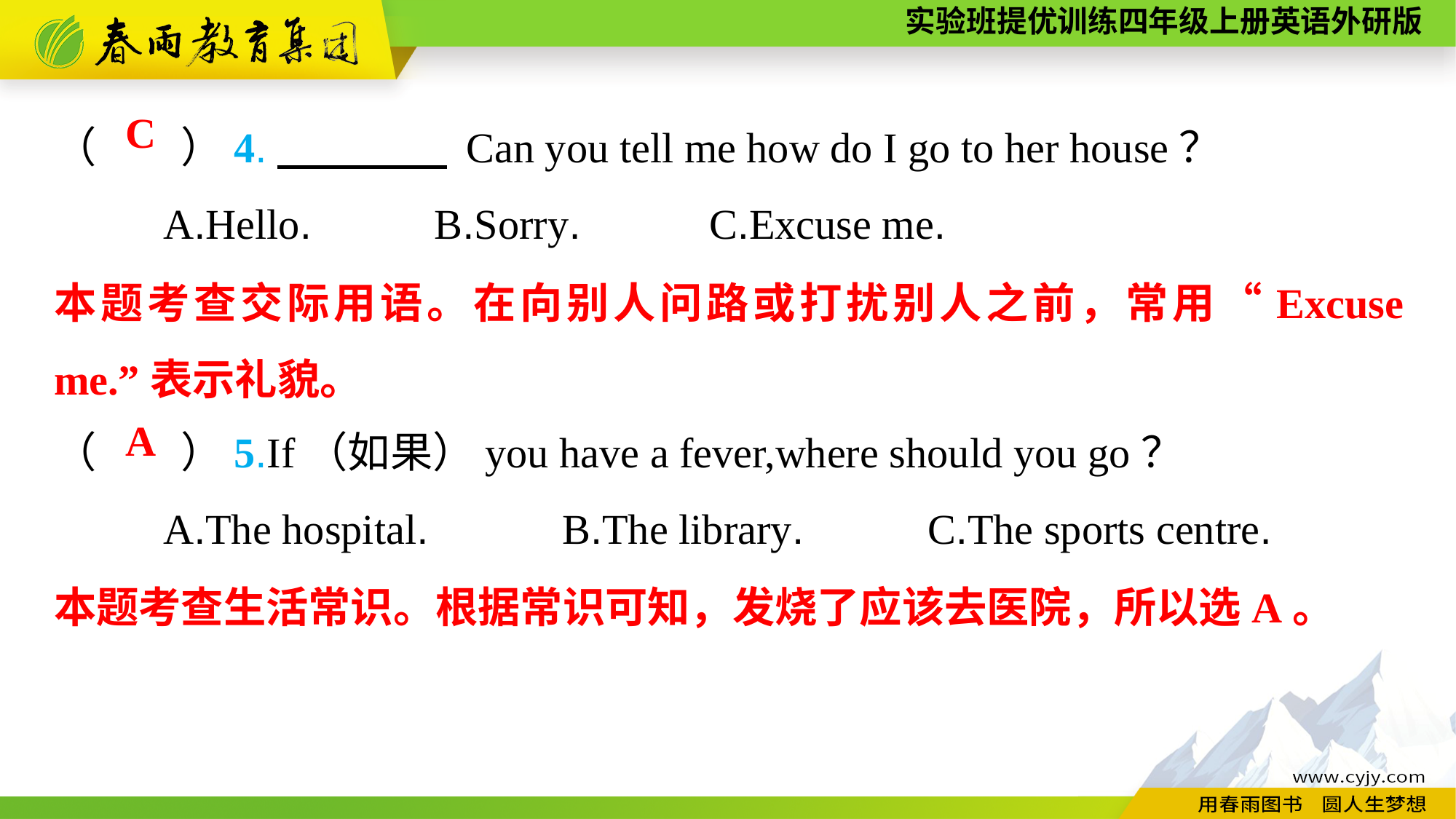

（　　）4.　　　　 Can you tell me how do I go to her house？
	A.Hello.	     B.Sorry.		C.Excuse me.

（　　）5.If（如果）you have a fever,where should you go？
	A.The hospital.	　  B.The library.		C.The sports centre.
C
本题考查交际用语。在向别人问路或打扰别人之前，常用“Excuse me.”表示礼貌。
A
本题考查生活常识。根据常识可知，发烧了应该去医院，所以选A。